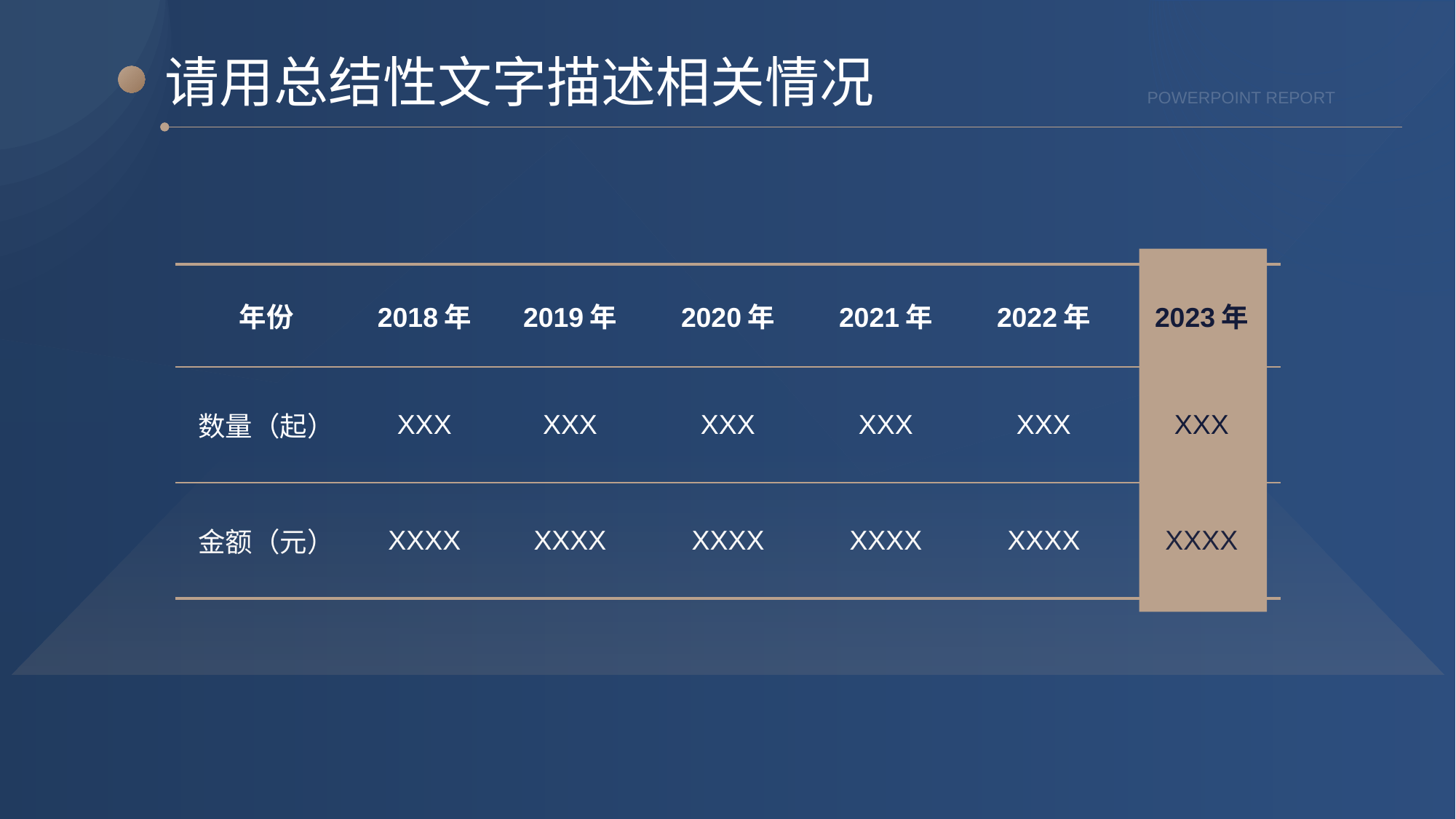

请用总结性文字描述相关情况

POWERPOINT REPORT

| 年份 | 2018年 | 2019年 | 2020年 | 2021年 | 2022年 | 2023年 |
| --- | --- | --- | --- | --- | --- | --- |
| 数量（起） | XXX | XXX | XXX | XXX | XXX | XXX |
| 金额（元） | XXXX | XXXX | XXXX | XXXX | XXXX | XXXX |